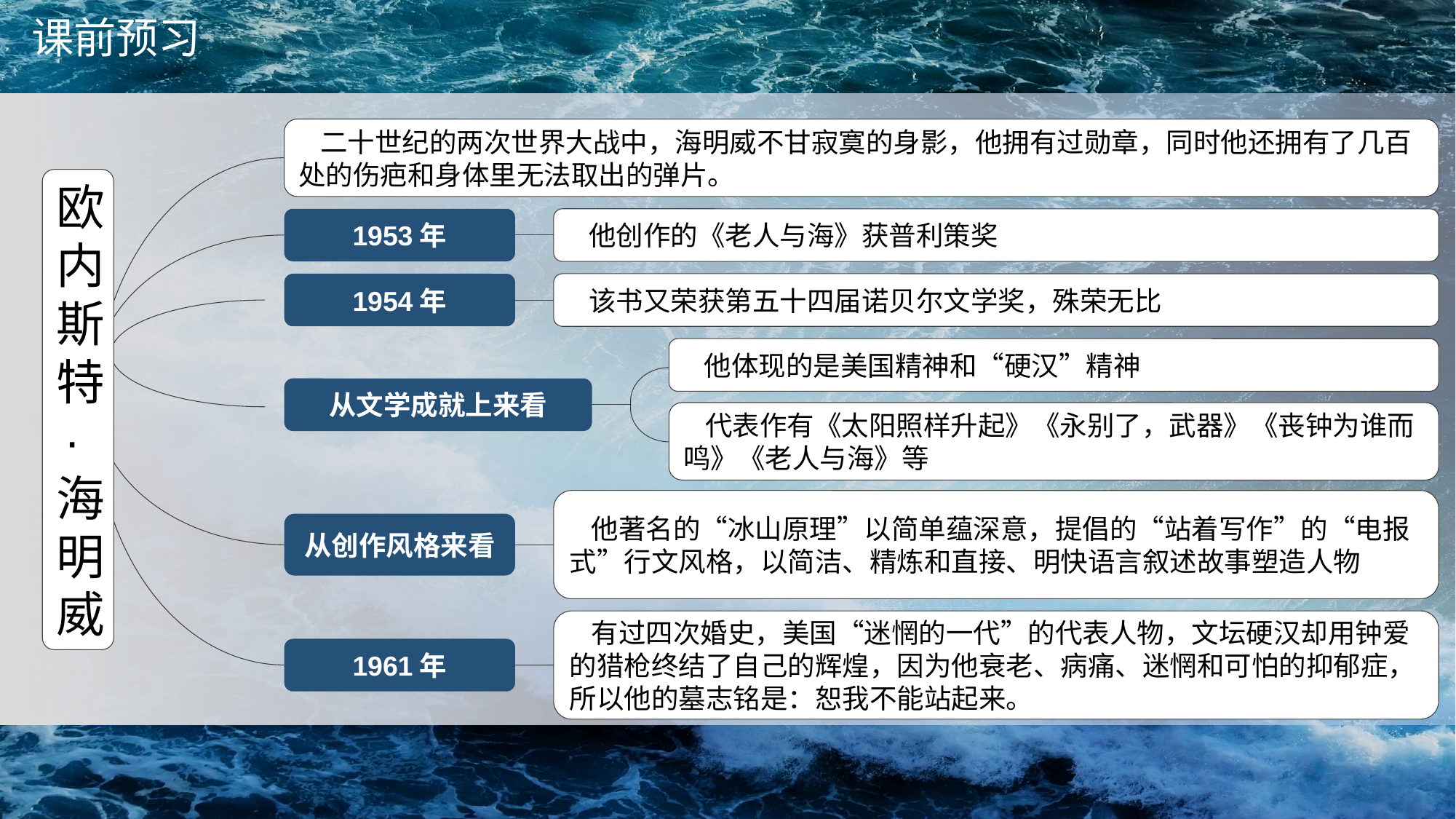

二十世纪的两次世界大战中，海明威不甘寂寞的身影，他拥有过勋章，同时他还拥有了几百处的伤疤和身体里无法取出的弹片。

欧内斯特·海明威
1953年
他创作的《老人与海》获普利策奖

1954年
该书又荣获第五十四届诺贝尔文学奖，殊荣无比

他体现的是美国精神和“硬汉”精神

从文学成就上来看
代表作有《太阳照样升起》《永别了，武器》《丧钟为谁而鸣》《老人与海》等
他著名的“冰山原理”以简单蕴深意，提倡的“站着写作”的“电报式”行文风格，以简洁、精炼和直接、明快语言叙述故事塑造人物
从创作风格来看
有过四次婚史，美国“迷惘的一代”的代表人物，文坛硬汉却用钟爱的猎枪终结了自己的辉煌，因为他衰老、病痛、迷惘和可怕的抑郁症，所以他的墓志铭是：恕我不能站起来。
1961年